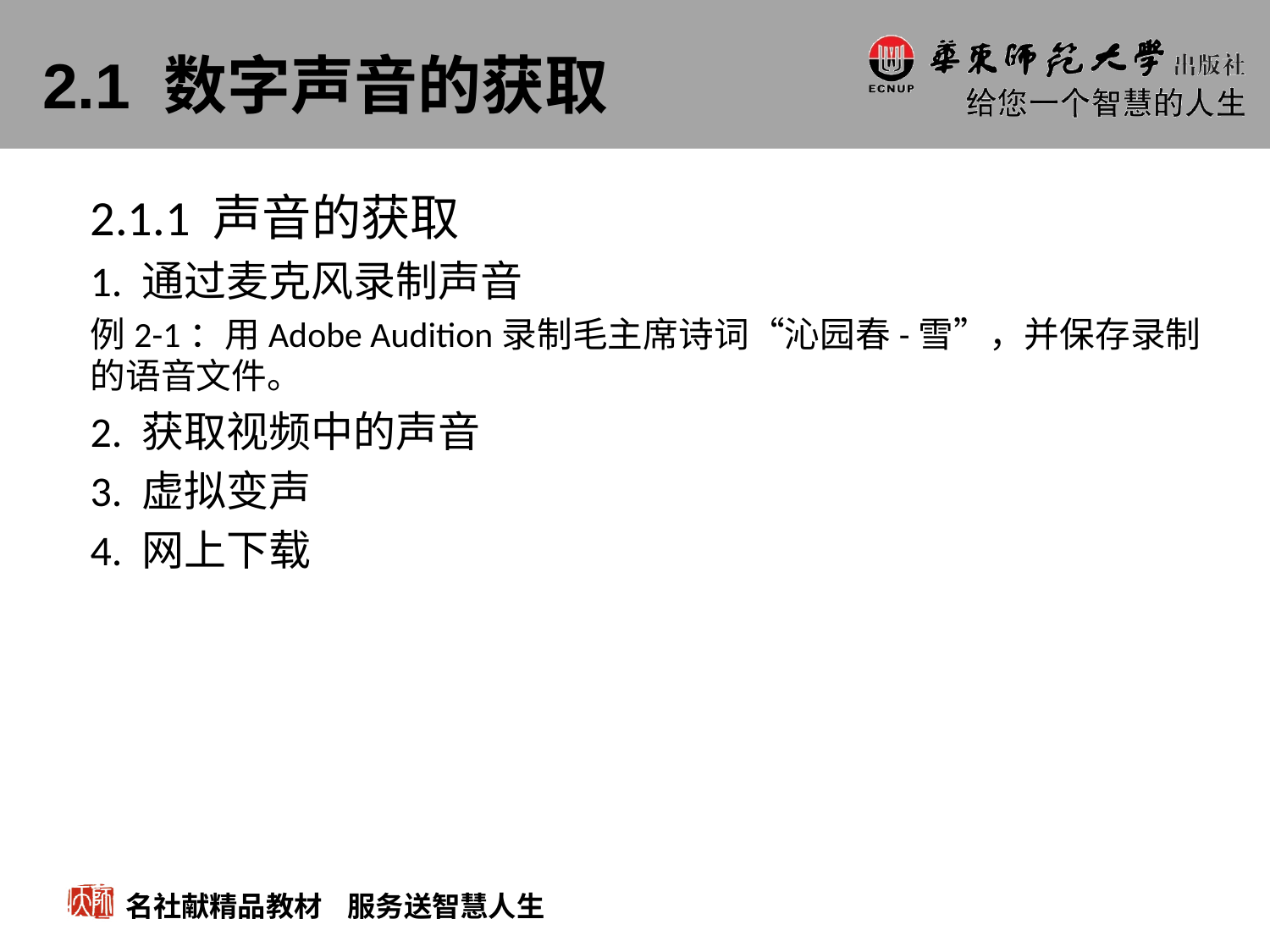

# 2.1 数字声音的获取
2.1.1 声音的获取
1. 通过麦克风录制声音
例2-1：用Adobe Audition录制毛主席诗词“沁园春-雪”，并保存录制的语音文件。
2. 获取视频中的声音
3. 虚拟变声
4. 网上下载